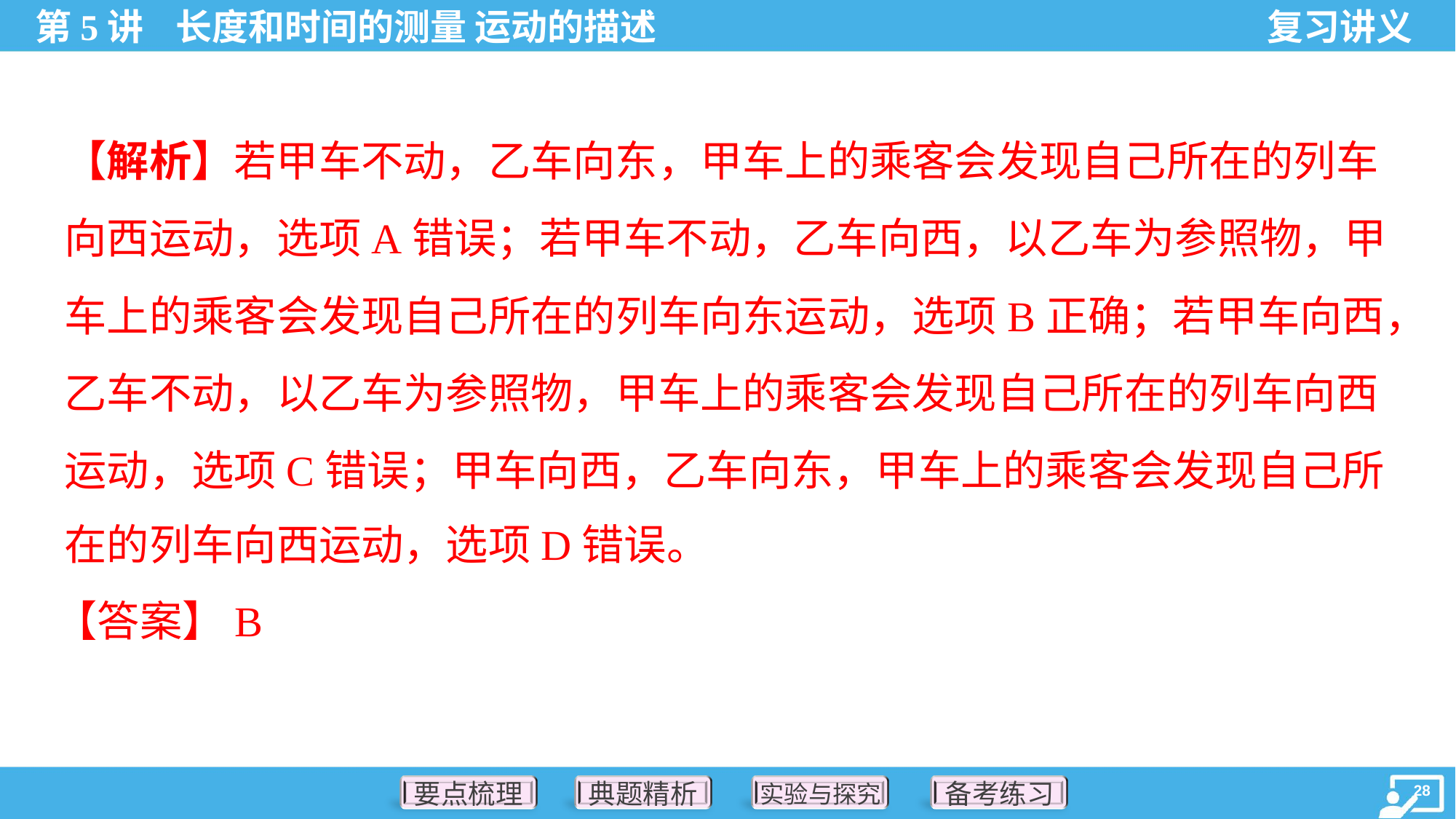

【解析】若甲车不动，乙车向东，甲车上的乘客会发现自己所在的列车
向西运动，选项A错误；若甲车不动，乙车向西，以乙车为参照物，甲
车上的乘客会发现自己所在的列车向东运动，选项B正确；若甲车向西，
乙车不动，以乙车为参照物，甲车上的乘客会发现自己所在的列车向西
运动，选项C错误；甲车向西，乙车向东，甲车上的乘客会发现自己所
在的列车向西运动，选项D错误。
【答案】B